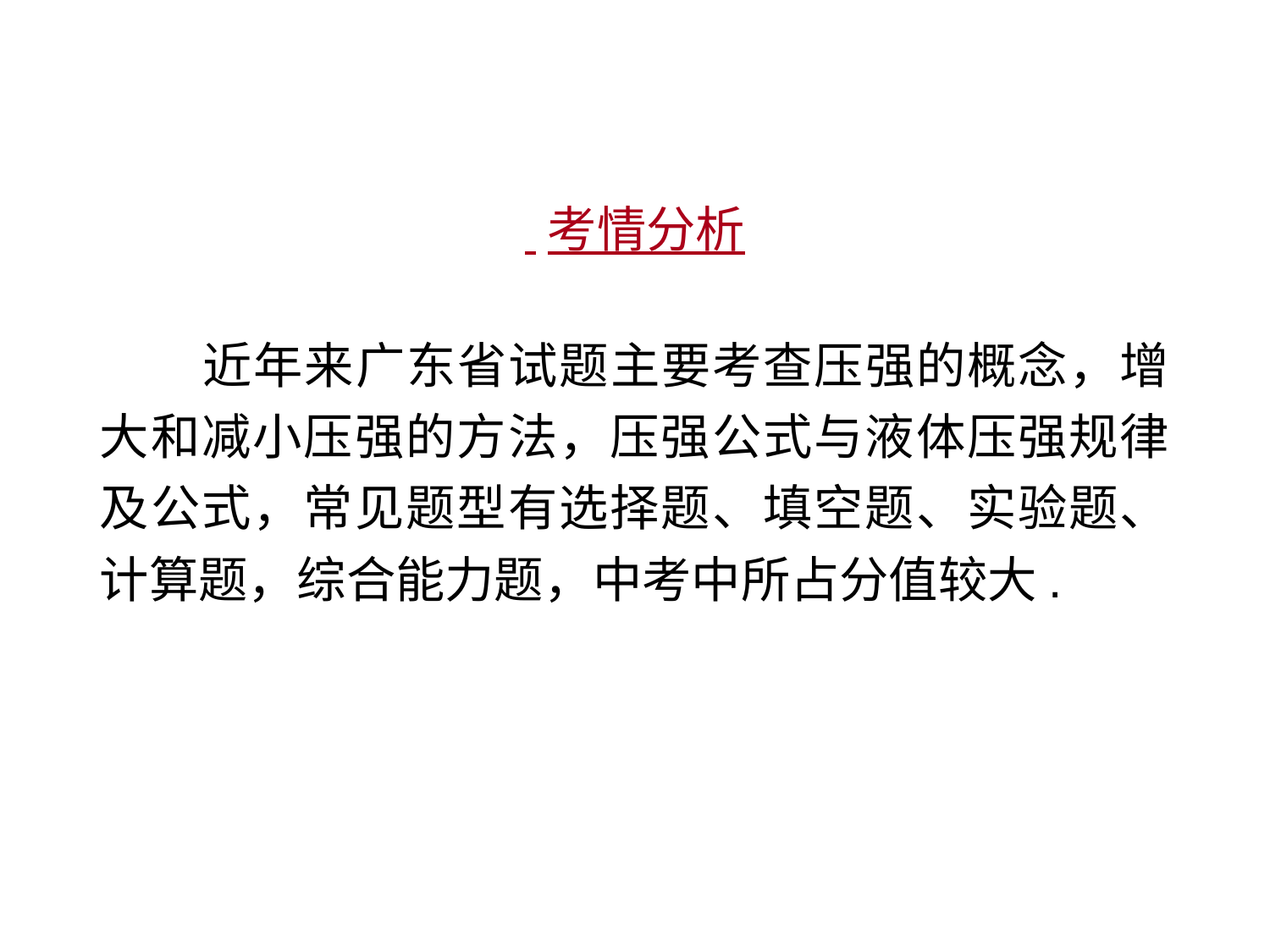

考情分析
近年来广东省试题主要考查压强的概念，增大和减小压强的方法，压强公式与液体压强规律及公式，常见题型有选择题、填空题、实验题、计算题，综合能力题，中考中所占分值较大.